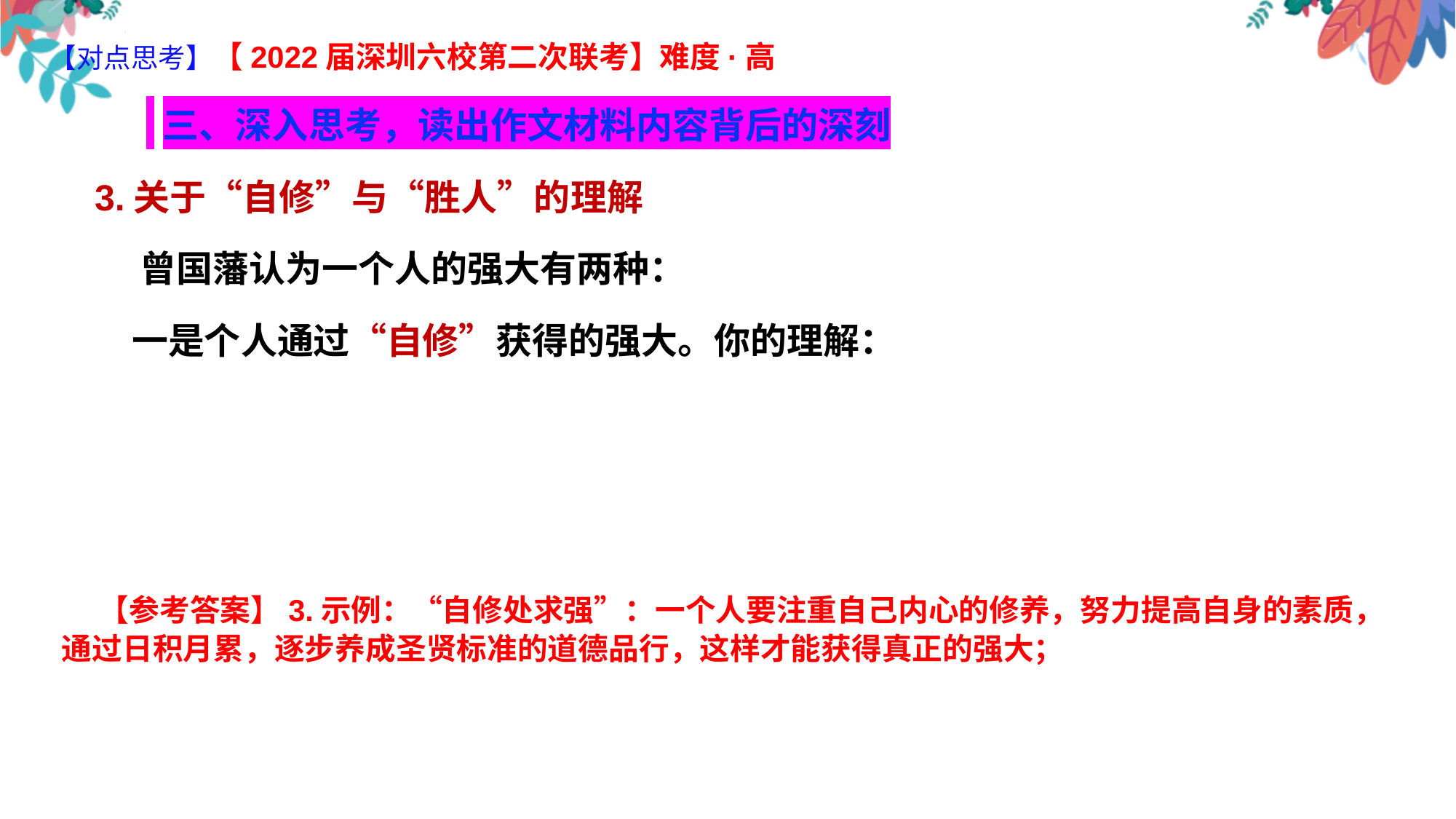

【对点思考】【2022届深圳六校第二次联考】难度·高
               三、深入思考，读出作文材料内容背后的深刻
     3.关于“自修”与“胜人”的理解
          曾国藩认为一个人的强大有两种：
         一是个人通过“自修”获得的强大。你的理解：

   【参考答案】3.示例：“自修处求强”：一个人要注重自己内心的修养，努力提高自身的素质，通过日积月累，逐步养成圣贤标准的道德品行，这样才能获得真正的强大；